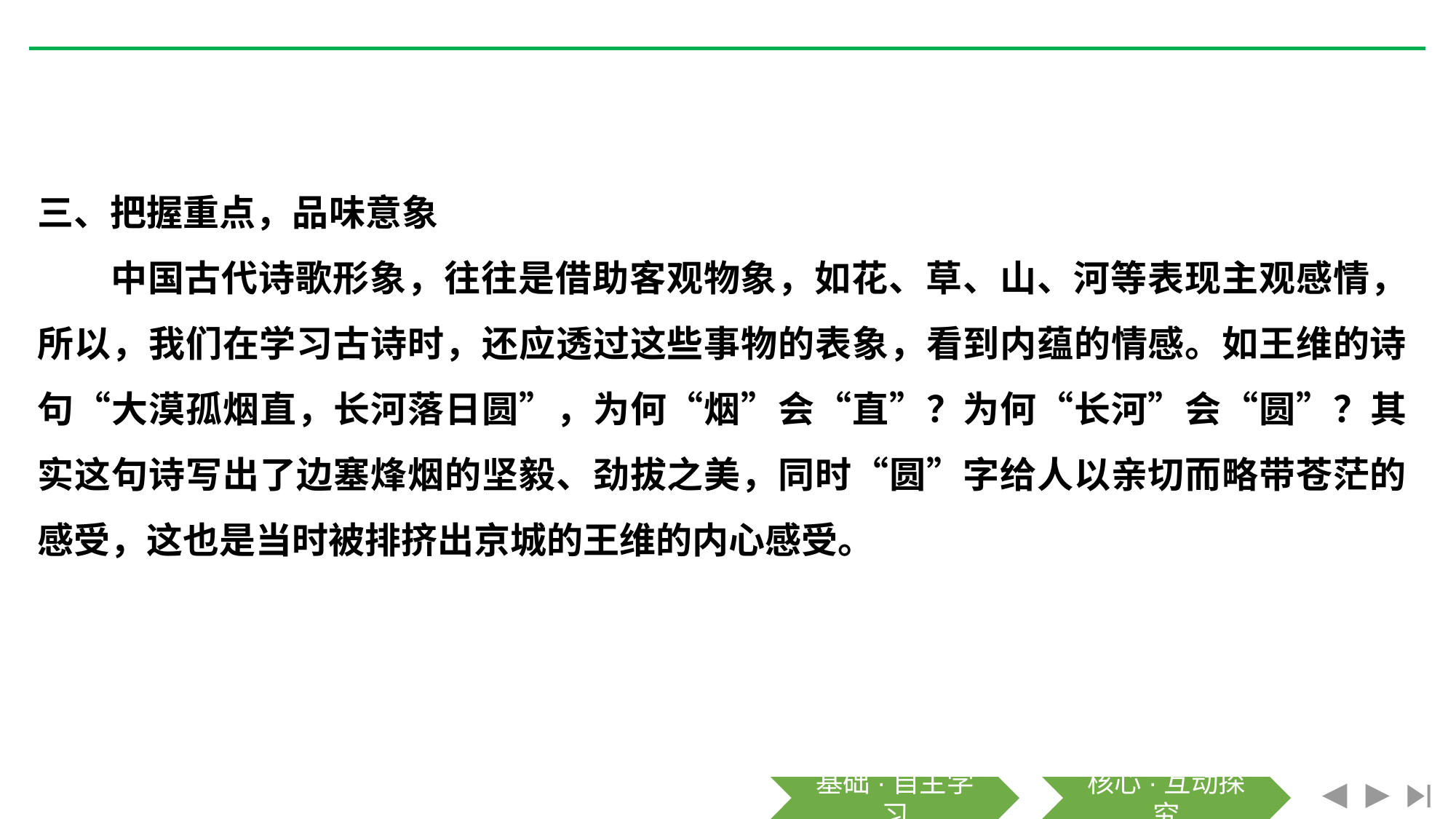

三、把握重点，品味意象
中国古代诗歌形象，往往是借助客观物象，如花、草、山、河等表现主观感情，所以，我们在学习古诗时，还应透过这些事物的表象，看到内蕴的情感。如王维的诗句“大漠孤烟直，长河落日圆”，为何“烟”会“直”？为何“长河”会“圆”？其实这句诗写出了边塞烽烟的坚毅、劲拔之美，同时“圆”字给人以亲切而略带苍茫的感受，这也是当时被排挤出京城的王维的内心感受。